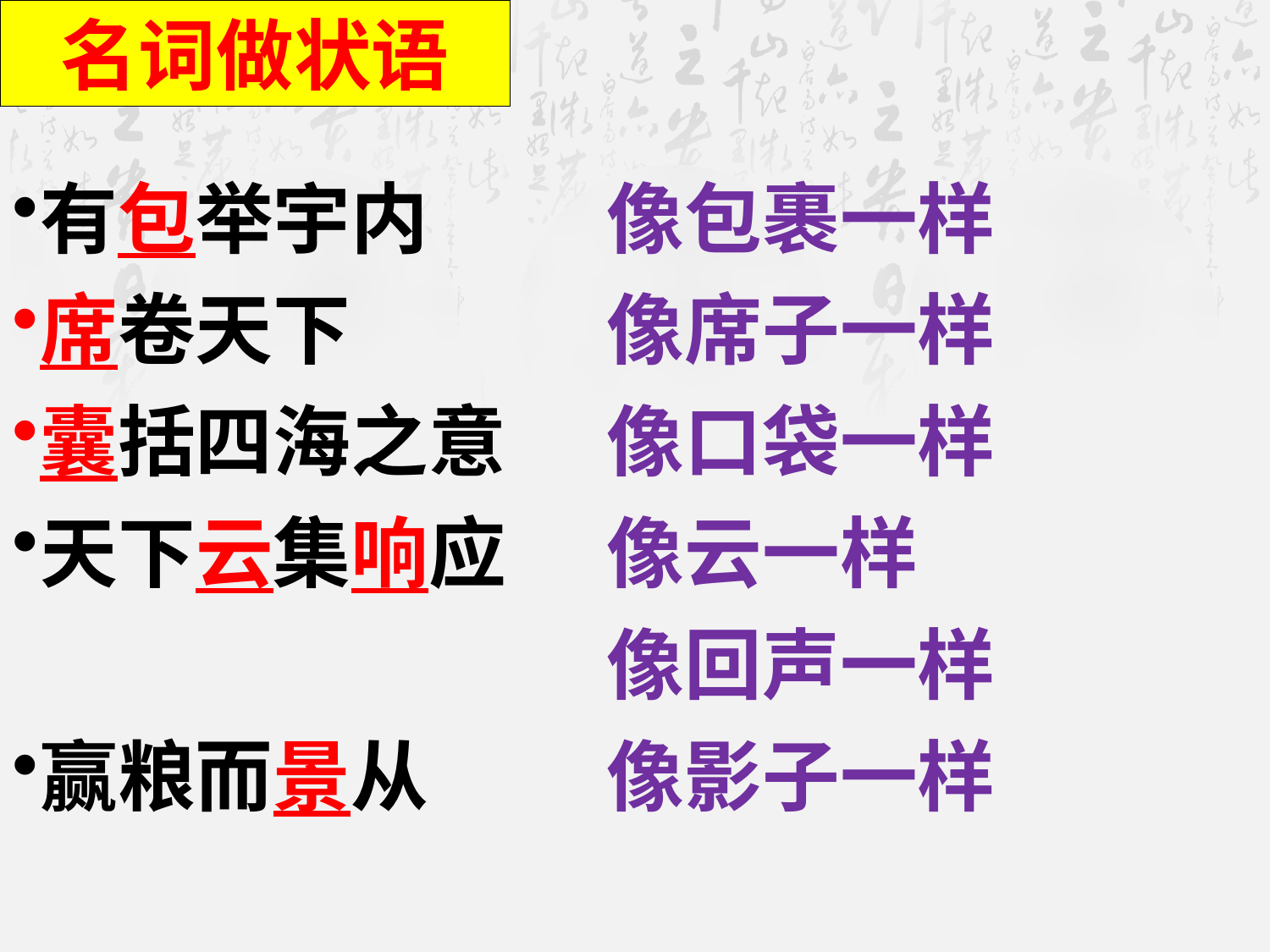

名词做状语
有包举宇内
席卷天下
囊括四海之意
天下云集响应

赢粮而景从
像包裹一样
像席子一样
像口袋一样
像云一样
像回声一样
像影子一样